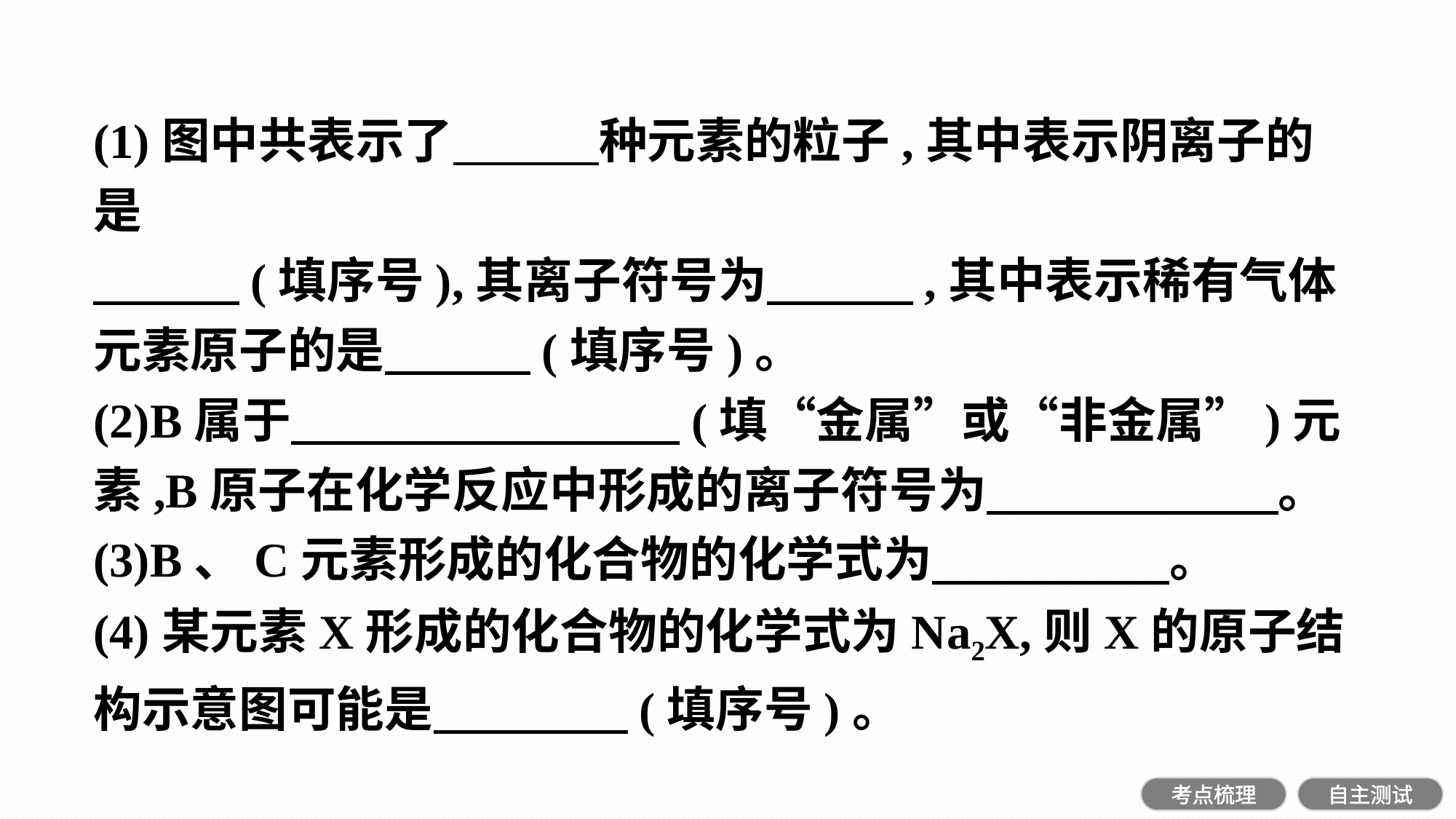

(1)图中共表示了　　　种元素的粒子,其中表示阴离子的是
　　　(填序号),其离子符号为　　　,其中表示稀有气体元素原子的是　　　(填序号)。
(2)B属于　　　　　　　　(填“金属”或“非金属”)元素,B原子在化学反应中形成的离子符号为　　　　　　。
(3)B、C元素形成的化合物的化学式为　                 。
(4)某元素X形成的化合物的化学式为Na2X,则X的原子结构示意图可能是　　　　(填序号)。